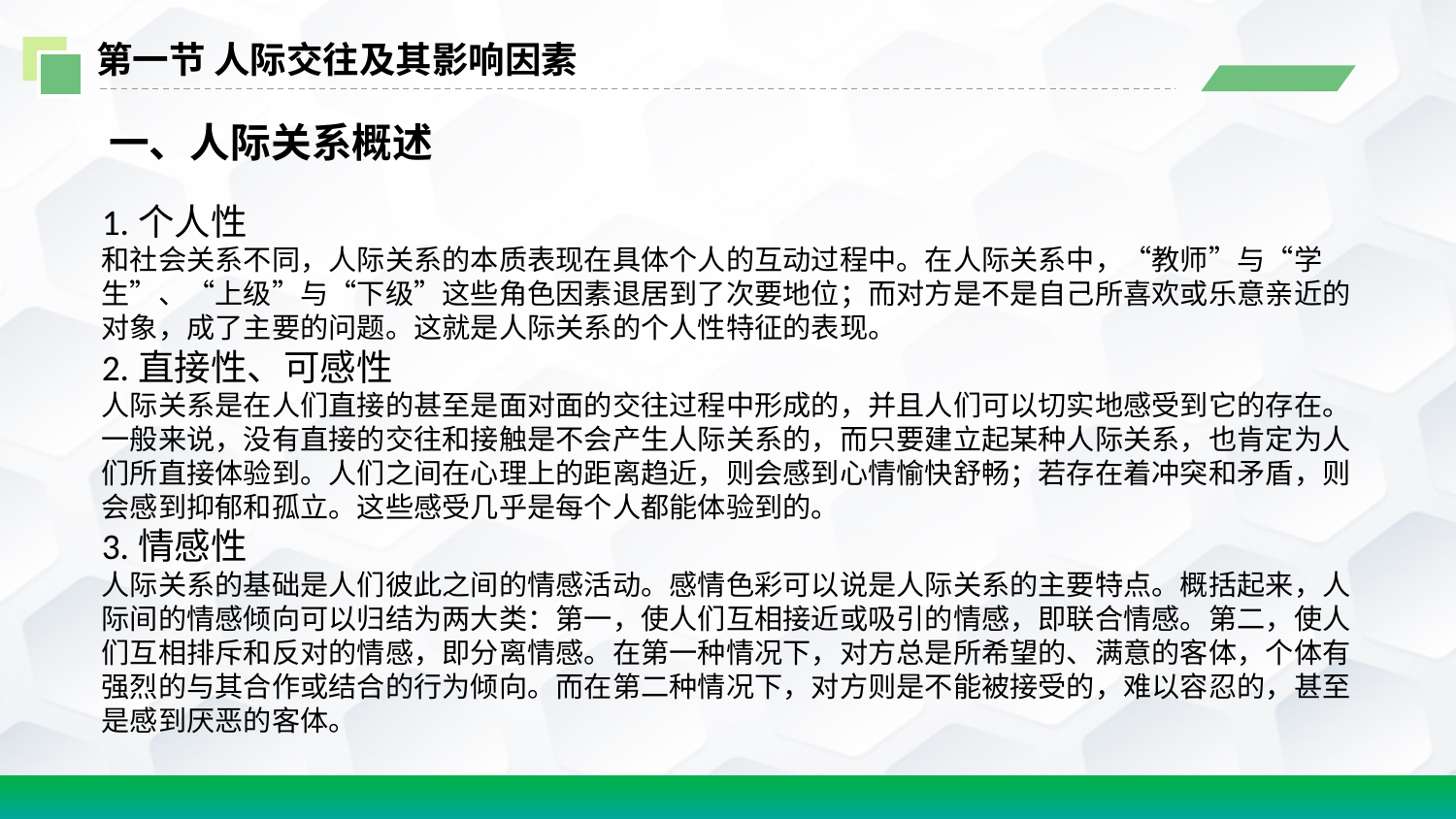

第一节 人际交往及其影响因素
 一、人际关系概述
1.个人性
和社会关系不同，人际关系的本质表现在具体个人的互动过程中。在人际关系中，“教师”与“学生”、“上级”与“下级”这些角色因素退居到了次要地位；而对方是不是自己所喜欢或乐意亲近的对象，成了主要的问题。这就是人际关系的个人性特征的表现。
2.直接性、可感性
人际关系是在人们直接的甚至是面对面的交往过程中形成的，并且人们可以切实地感受到它的存在。一般来说，没有直接的交往和接触是不会产生人际关系的，而只要建立起某种人际关系，也肯定为人们所直接体验到。人们之间在心理上的距离趋近，则会感到心情愉快舒畅；若存在着冲突和矛盾，则会感到抑郁和孤立。这些感受几乎是每个人都能体验到的。
3.情感性
人际关系的基础是人们彼此之间的情感活动。感情色彩可以说是人际关系的主要特点。概括起来，人际间的情感倾向可以归结为两大类：第一，使人们互相接近或吸引的情感，即联合情感。第二，使人们互相排斥和反对的情感，即分离情感。在第一种情况下，对方总是所希望的、满意的客体，个体有强烈的与其合作或结合的行为倾向。而在第二种情况下，对方则是不能被接受的，难以容忍的，甚至是感到厌恶的客体。